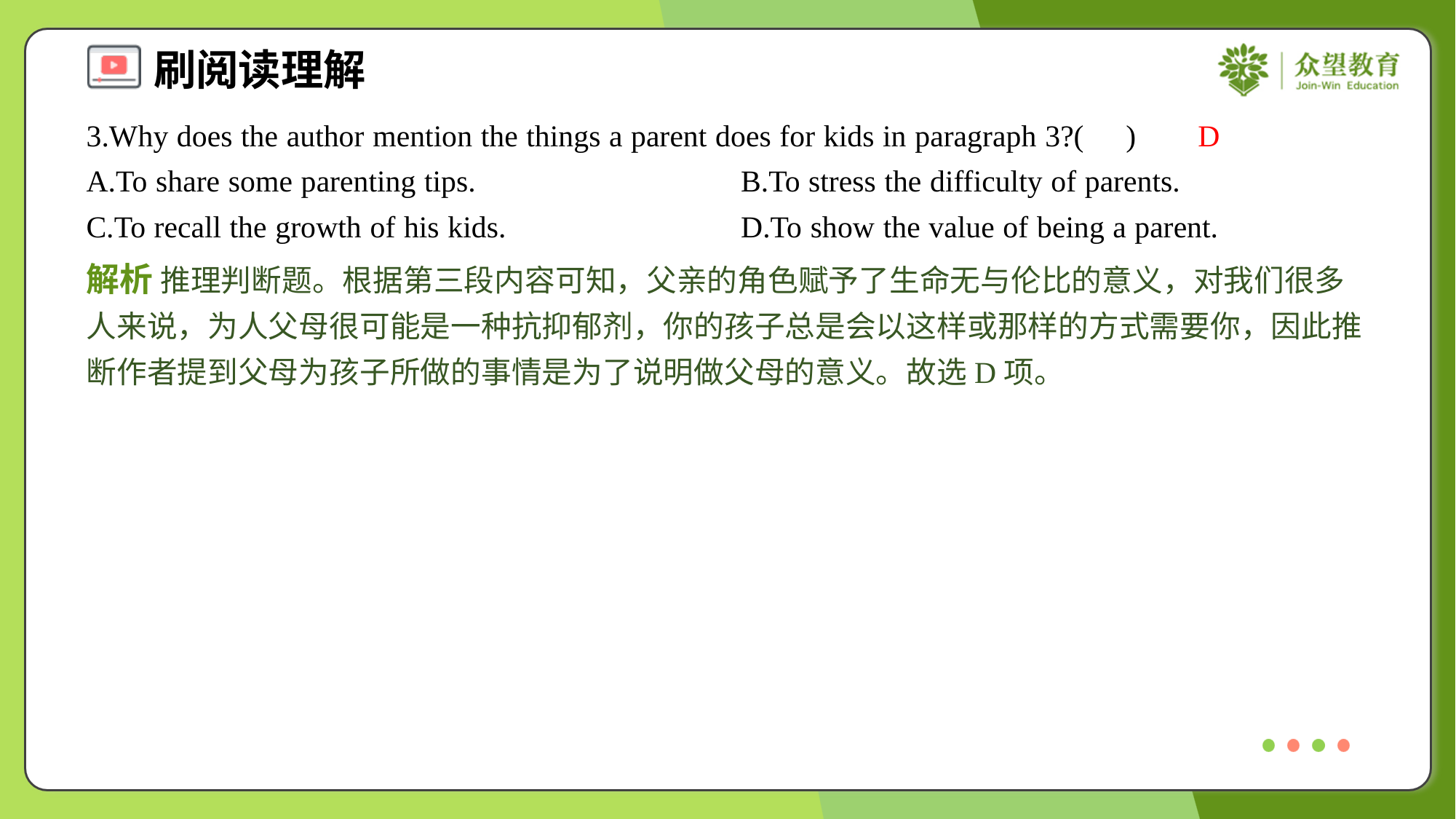

3.Why does the author mention the things a parent does for kids in paragraph 3?(     )
D
A.To share some parenting tips.	B.To stress the difficulty of parents.
C.To recall the growth of his kids.	D.To show the value of being a parent.
解析 推理判断题。根据第三段内容可知，父亲的角色赋予了生命无与伦比的意义，对我们很多人来说，为人父母很可能是一种抗抑郁剂，你的孩子总是会以这样或那样的方式需要你，因此推断作者提到父母为孩子所做的事情是为了说明做父母的意义。故选D项。